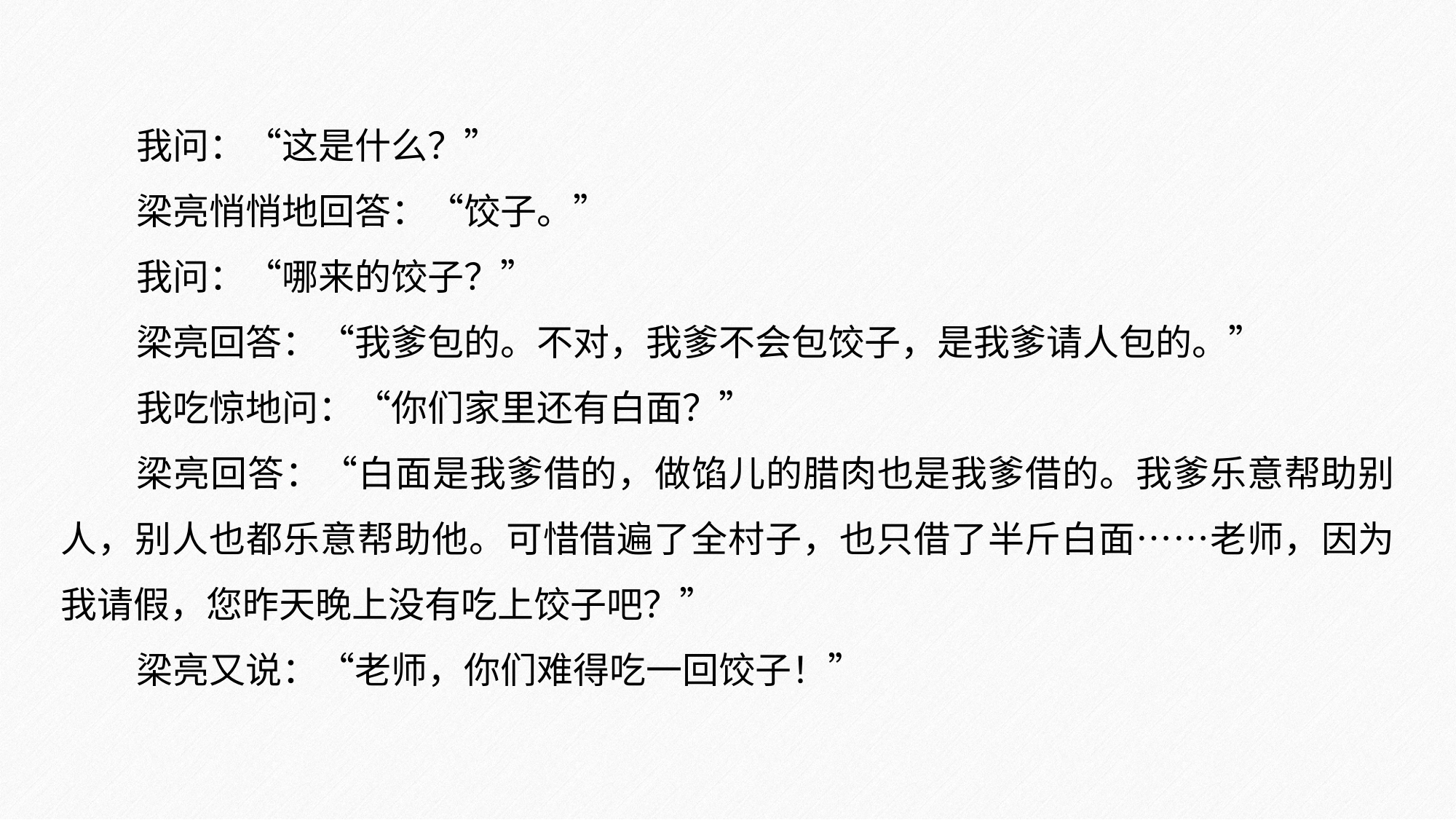

我问：“这是什么？”
梁亮悄悄地回答：“饺子。”
我问：“哪来的饺子？”
梁亮回答：“我爹包的。不对，我爹不会包饺子，是我爹请人包的。”
我吃惊地问：“你们家里还有白面？”
梁亮回答：“白面是我爹借的，做馅儿的腊肉也是我爹借的。我爹乐意帮助别人，别人也都乐意帮助他。可惜借遍了全村子，也只借了半斤白面……老师，因为我请假，您昨天晚上没有吃上饺子吧？”
梁亮又说：“老师，你们难得吃一回饺子！”